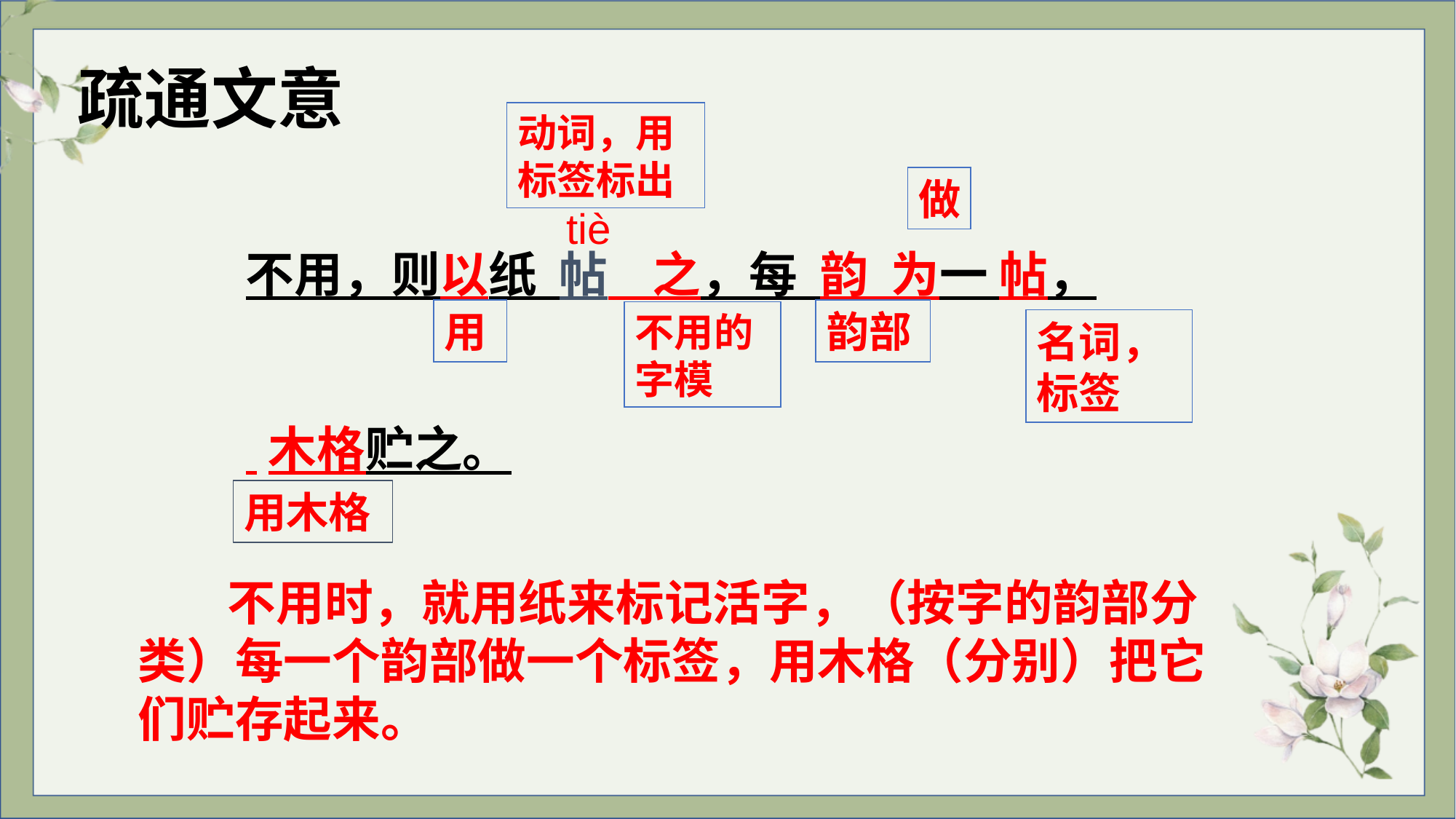

疏通文意
动词，用标签标出
做
tiè
不用，则以纸  帖    之，每  韵  为一 帖，

 木格贮之。
用
韵部
不用的字模
名词，标签
用木格
       不用时，就用纸来标记活字，（按字的韵部分类）每一个韵部做一个标签，用木格（分别）把它们贮存起来。